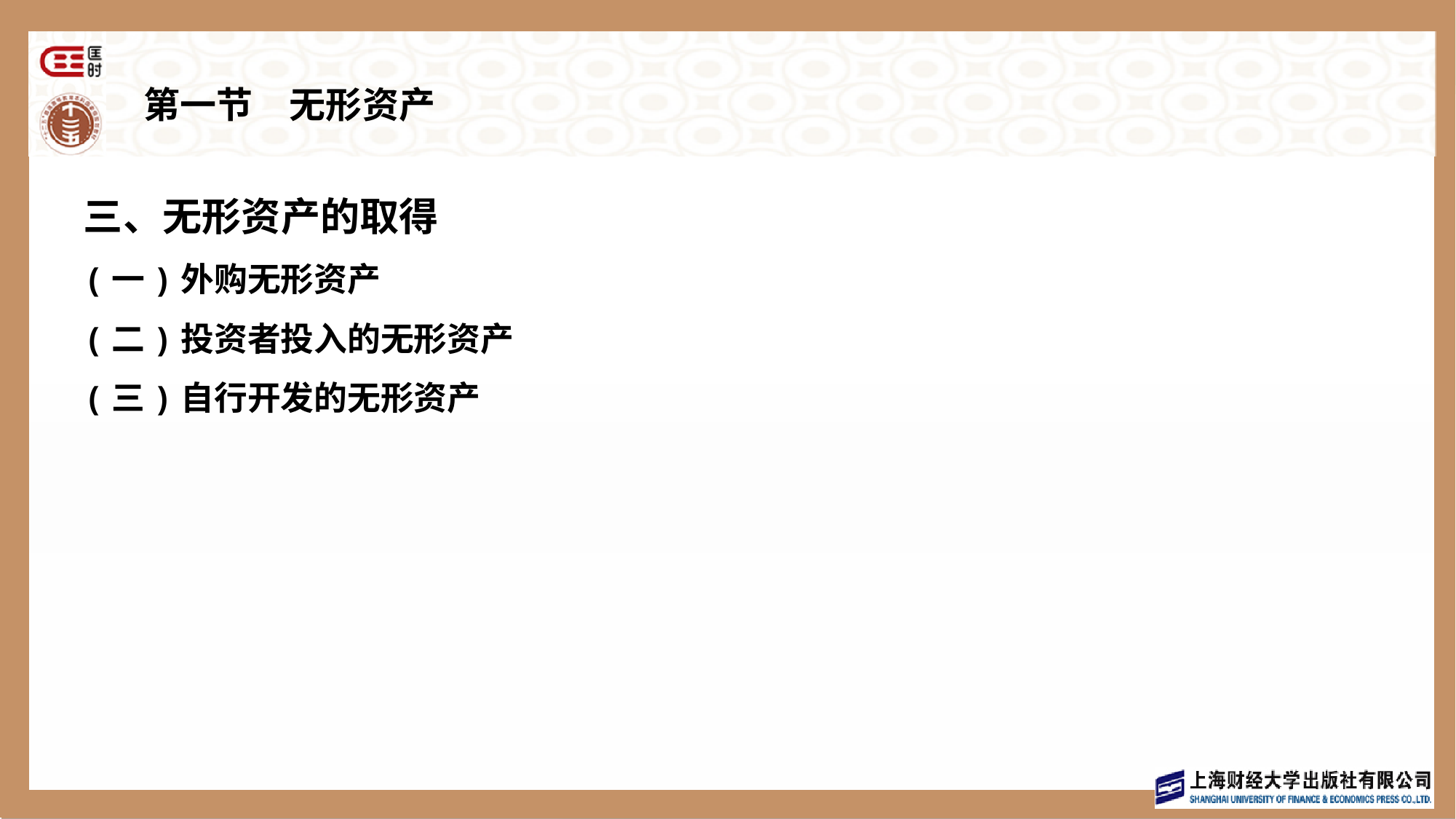

# 第一节　无形资产
三、无形资产的取得
(一)外购无形资产
(二)投资者投入的无形资产
(三)自行开发的无形资产